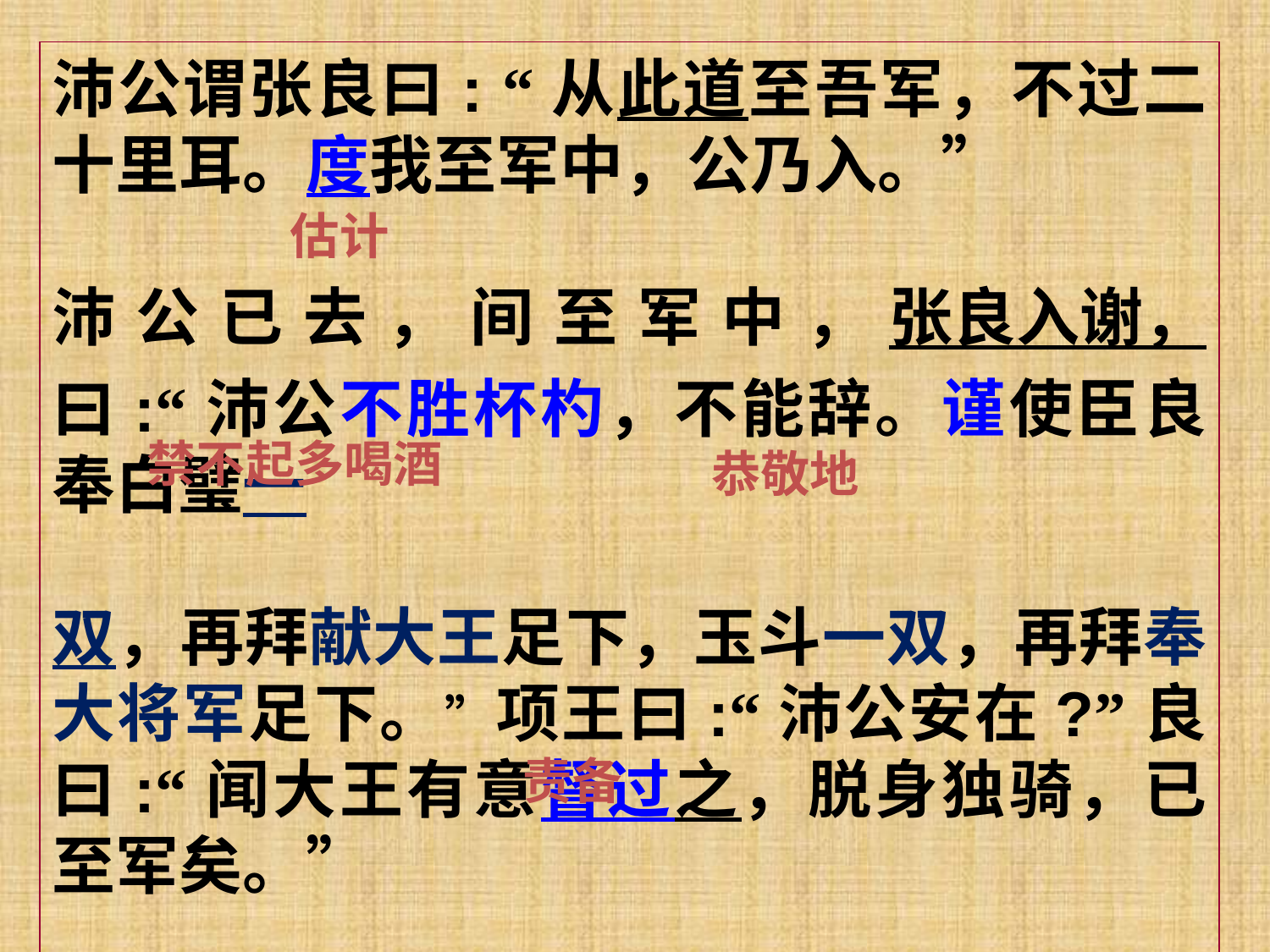

沛公谓张良曰: “从此道至吾军，不过二十里耳。度我至军中，公乃入。”

沛公已去，间至军中，张良入谢，曰:“沛公不胜杯杓，不能辞。谨使臣良奉白璧一

双，再拜献大王足下，玉斗一双，再拜奉大将军足下。”项王曰:“沛公安在?”良曰:“闻大王有意督过之，脱身独骑，已至军矣。”

估计
禁不起多喝酒
恭敬地
责备